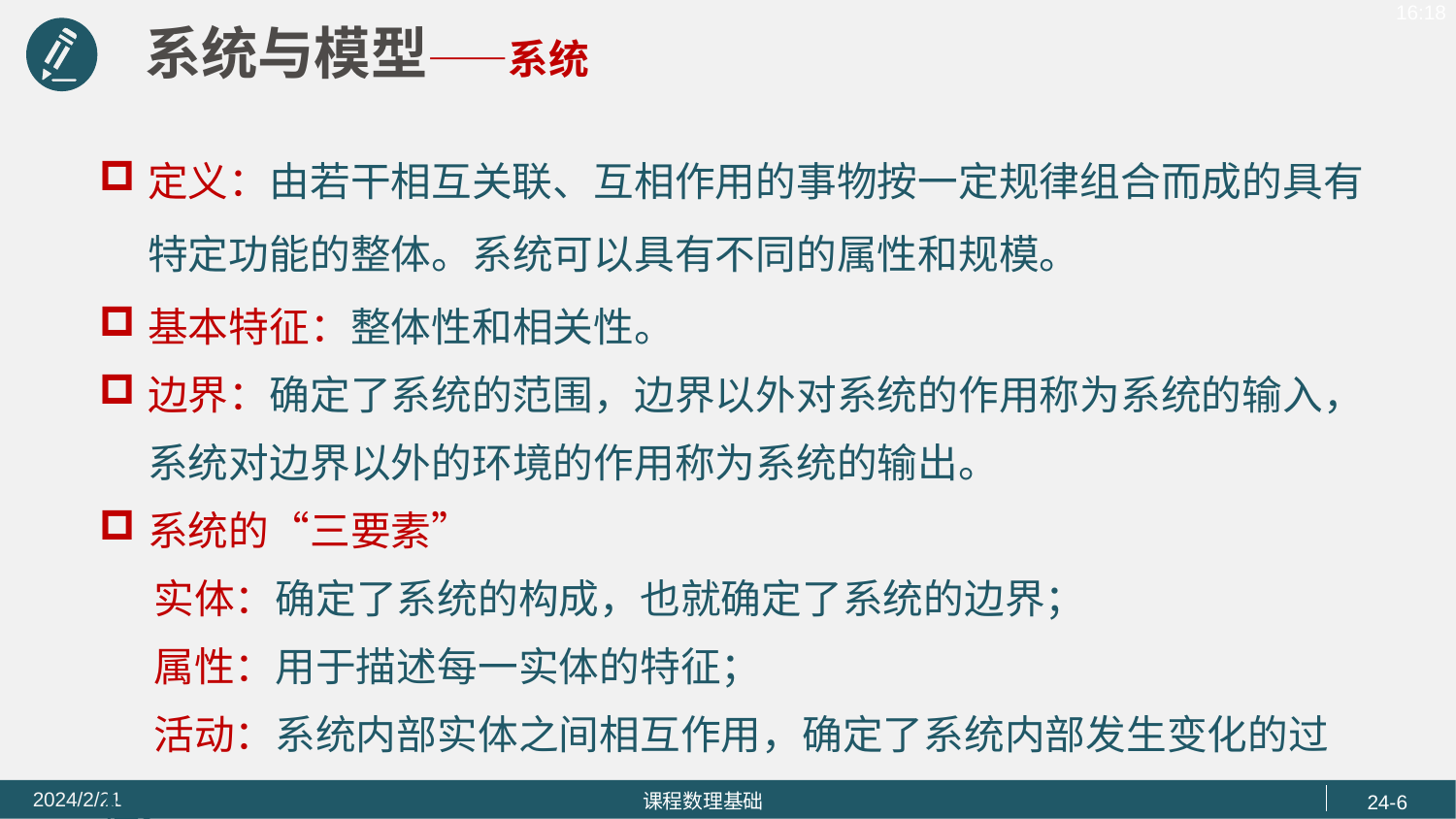

系统与模型——系统

定义：由若干相互关联、互相作用的事物按一定规律组合而成的具有特定功能的整体。系统可以具有不同的属性和规模。
基本特征：整体性和相关性。
边界：确定了系统的范围，边界以外对系统的作用称为系统的输入，系统对边界以外的环境的作用称为系统的输出。
系统的“三要素”
     实体：确定了系统的构成，也就确定了系统的边界；
     属性：用于描述每一实体的特征；
     活动：系统内部实体之间相互作用，确定了系统内部发生变化的过程。